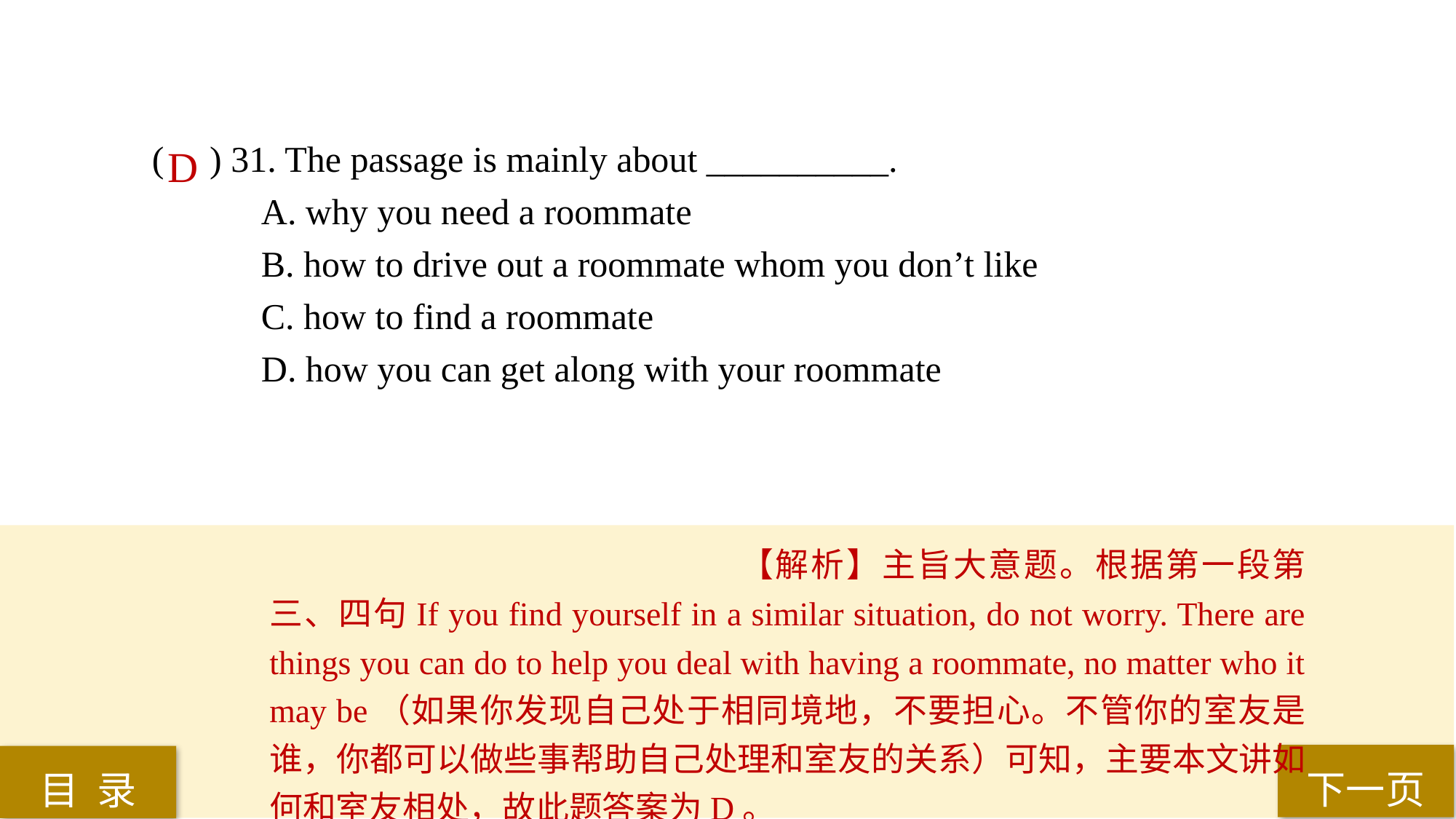

(     ) 31. The passage is mainly about __________.
A. why you need a roommate
B. how to drive out a roommate whom you don’t like
C. how to find a roommate
D. how you can get along with your roommate
D
【解析】主旨大意题。根据第一段第三、四句If you find yourself in a similar situation, do not worry. There are things you can do to help you deal with having a roommate, no matter who it may be（如果你发现自己处于相同境地，不要担心。不管你的室友是谁，你都可以做些事帮助自己处理和室友的关系）可知，主要本文讲如何和室友相处，故此题答案为D。